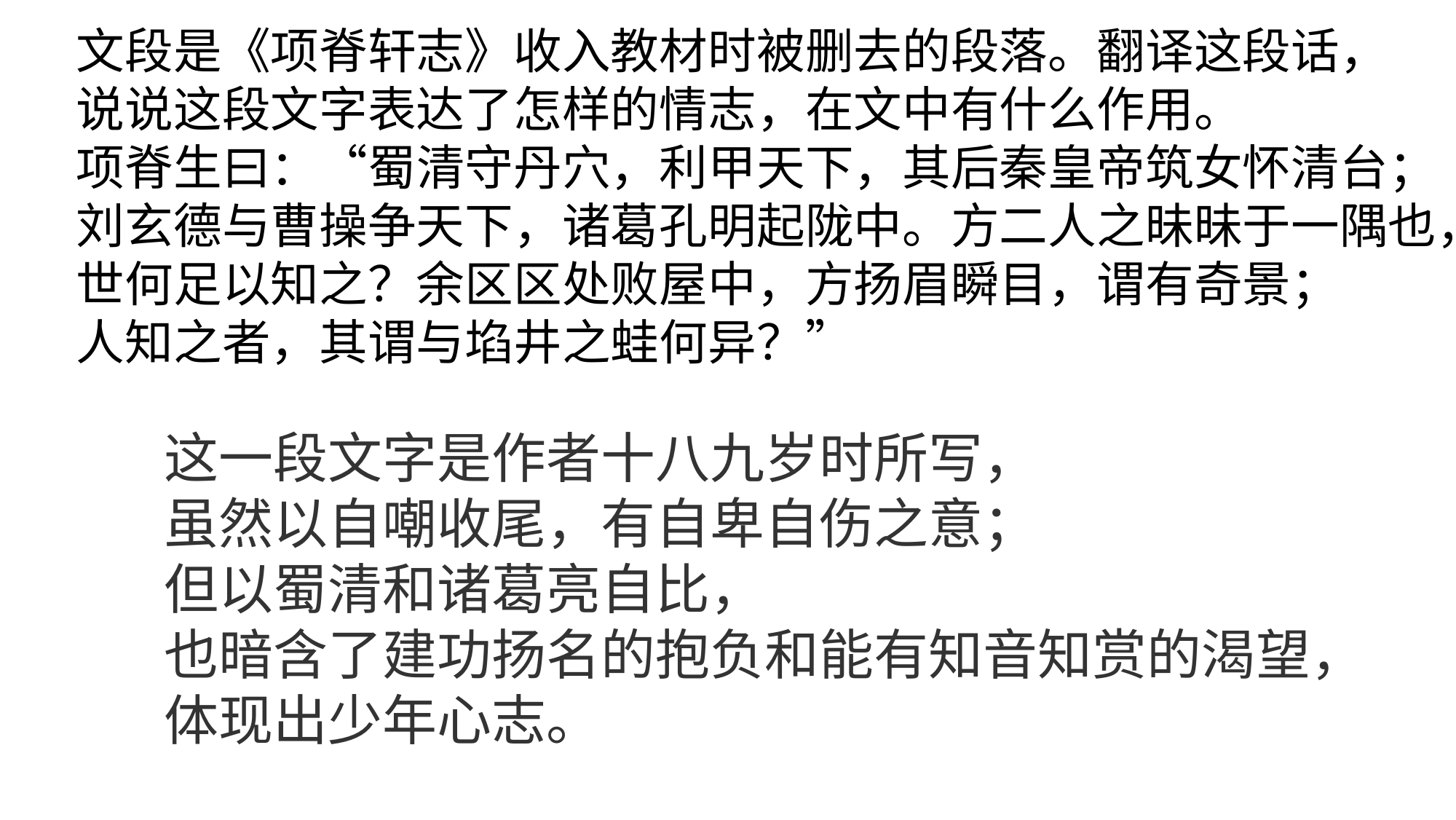

文段是《项脊轩志》收入教材时被删去的段落。翻译这段话，
说说这段文字表达了怎样的情志，在文中有什么作用。
项脊生曰：“蜀清守丹穴，利甲天下，其后秦皇帝筑女怀清台；
刘玄德与曹操争天下，诸葛孔明起陇中。方二人之昧昧于一隅也，
世何足以知之？余区区处败屋中，方扬眉瞬目，谓有奇景；
人知之者，其谓与埳井之蛙何异？”
这一段文字是作者十八九岁时所写，
虽然以自嘲收尾，有自卑自伤之意；
但以蜀清和诸葛亮自比，
也暗含了建功扬名的抱负和能有知音知赏的渴望，
体现出少年心志。